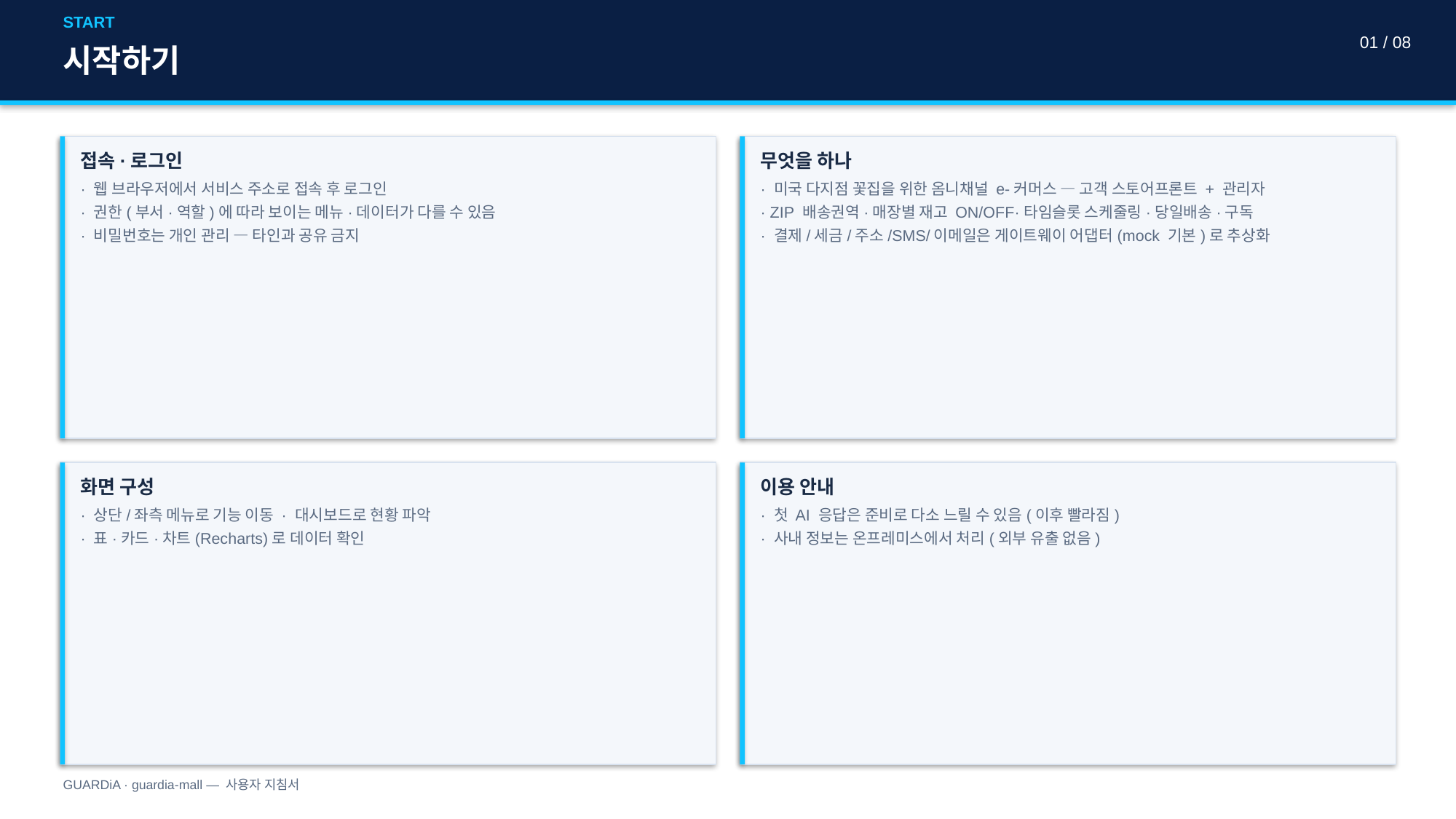

START
01 / 08
시작하기

접속·로그인
· 웹 브라우저에서 서비스 주소로 접속 후 로그인
· 권한(부서·역할)에 따라 보이는 메뉴·데이터가 다를 수 있음
· 비밀번호는 개인 관리 — 타인과 공유 금지
무엇을 하나
· 미국 다지점 꽃집을 위한 옴니채널 e-커머스 — 고객 스토어프론트 + 관리자
· ZIP 배송권역·매장별 재고 ON/OFF·타임슬롯 스케줄링·당일배송·구독
· 결제/세금/주소/SMS/이메일은 게이트웨이 어댑터(mock 기본)로 추상화

화면 구성
· 상단/좌측 메뉴로 기능 이동 · 대시보드로 현황 파악
· 표·카드·차트(Recharts)로 데이터 확인
이용 안내
· 첫 AI 응답은 준비로 다소 느릴 수 있음(이후 빨라짐)
· 사내 정보는 온프레미스에서 처리(외부 유출 없음)
GUARDiA · guardia-mall — 사용자 지침서